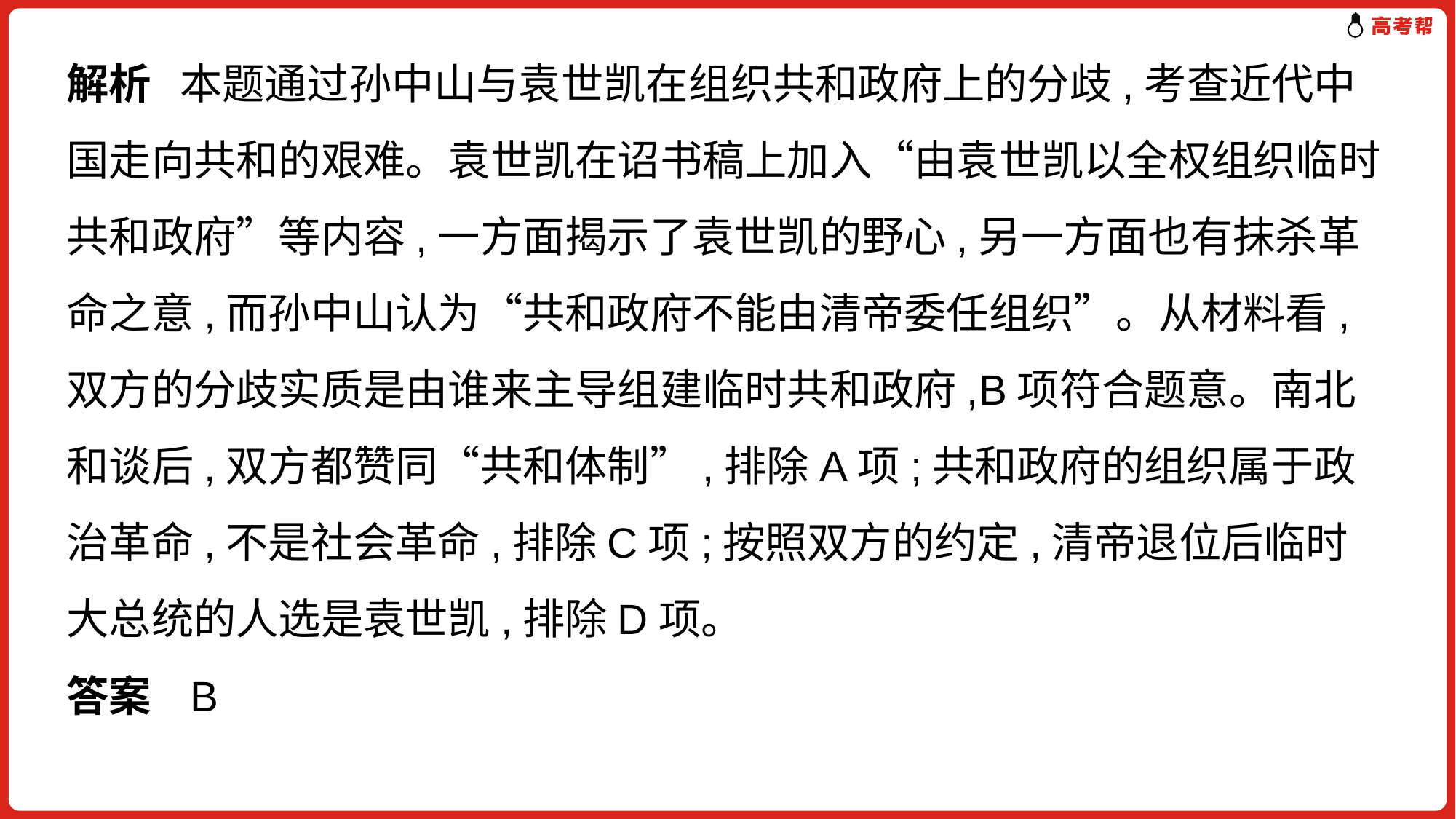

解析   本题通过孙中山与袁世凯在组织共和政府上的分歧,考查近代中国走向共和的艰难。袁世凯在诏书稿上加入“由袁世凯以全权组织临时共和政府”等内容,一方面揭示了袁世凯的野心,另一方面也有抹杀革命之意,而孙中山认为“共和政府不能由清帝委任组织”。从材料看,双方的分歧实质是由谁来主导组建临时共和政府,B项符合题意。南北和谈后,双方都赞同“共和体制”,排除A项;共和政府的组织属于政治革命,不是社会革命,排除C项;按照双方的约定,清帝退位后临时大总统的人选是袁世凯,排除D项。
答案   B